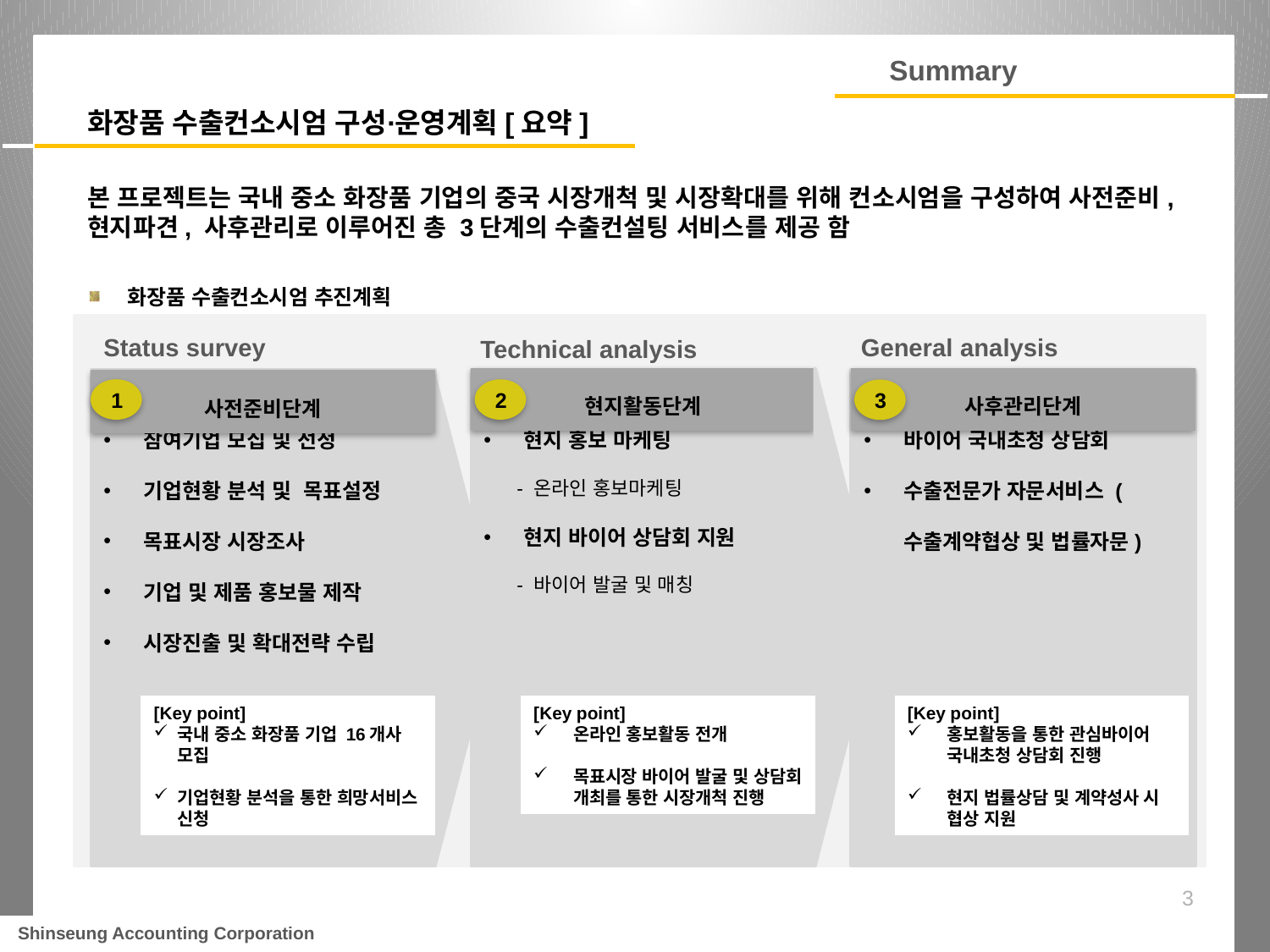

Summary
화장품 수출컨소시엄 구성∙운영계획[요약]
본 프로젝트는 국내 중소 화장품 기업의 중국 시장개척 및 시장확대를 위해 컨소시엄을 구성하여 사전준비, 현지파견, 사후관리로 이루어진 총 3단계의 수출컨설팅 서비스를 제공 함
화장품 수출컨소시엄 추진계획
ㅇ보물 제작
Status survey
General analysis
Technical analysis
현지활동단계
사후관리단계

참여기업 모집 및 선정
기업현황 분석 및  목표설정
목표시장 시장조사
기업 및 제품 홍보물 제작
시장진출 및 확대전략 수립

바이어 국내초청 상담회
수출전문가 자문서비스 (수출계약협상 및 법률자문)

현지 홍보 마케팅
      - 온라인 홍보마케팅
현지 바이어 상담회 지원
      - 바이어 발굴 및 매칭
사전준비단계
2
1
3

[Key point]
국내 중소 화장품 기업 16개사 모집

기업현황 분석을 통한 희망서비스 신청
[Key point]
온라인 홍보활동 전개

목표시장 바이어 발굴 및 상담회 개최를 통한 시장개척 진행
[Key point]
홍보활동을 통한 관심바이어 국내초청 상담회 진행

현지 법률상담 및 계약성사 시 협상 지원
3